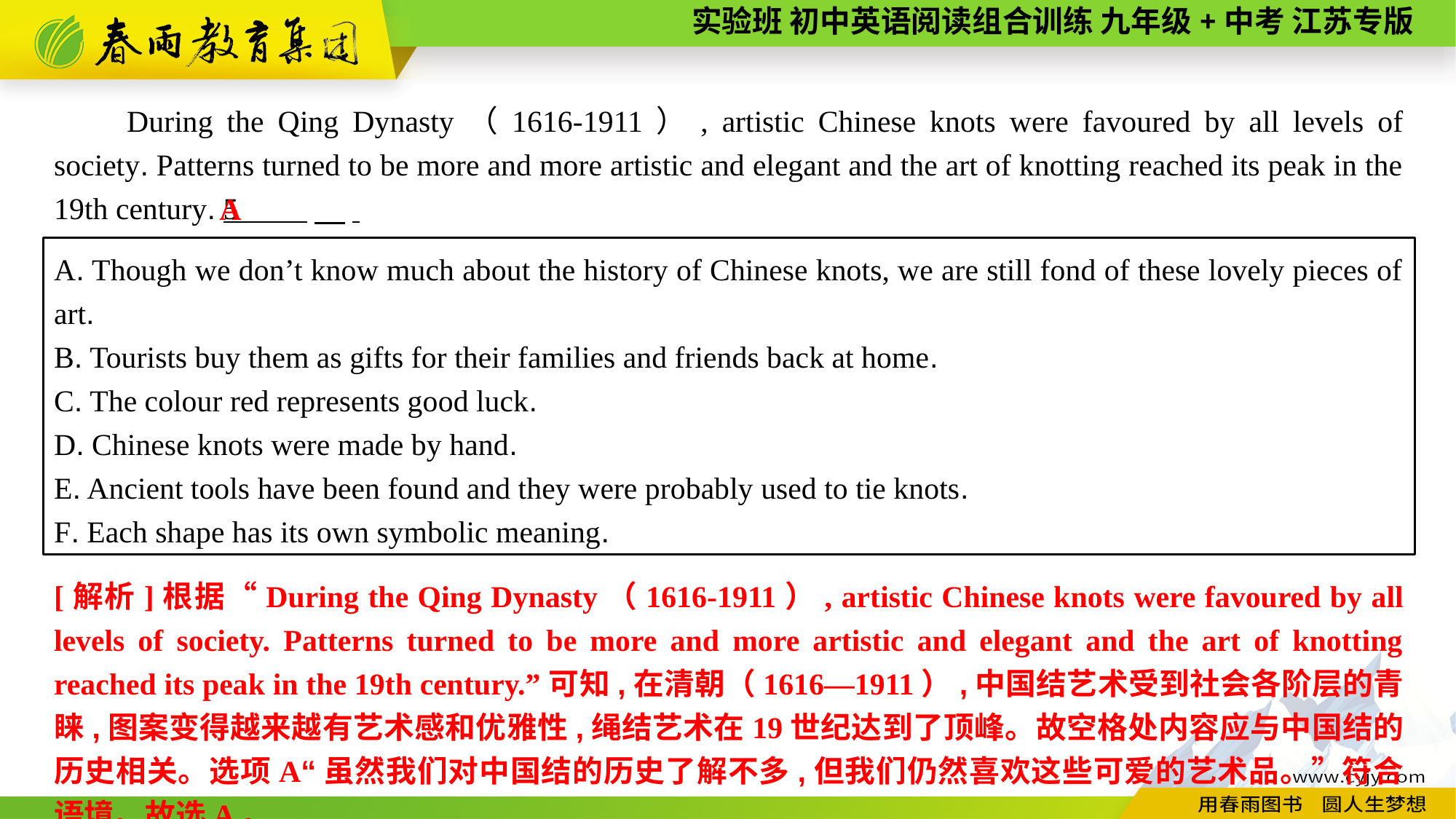

During the Qing Dynasty（1616-1911）, artistic Chinese knots were favoured by all levels of society. Patterns turned to be more and more artistic and elegant and the art of knotting reached its peak in the 19th century. 5         　.
A
A. Though we don’t know much about the history of Chinese knots, we are still fond of these lovely pieces of art.
B. Tourists buy them as gifts for their families and friends back at home.
C. The colour red represents good luck.
D. Chinese knots were made by hand.
E. Ancient tools have been found and they were probably used to tie knots.
F. Each shape has its own symbolic meaning.
[解析]根据“During the Qing Dynasty（1616-1911）, artistic Chinese knots were favoured by all levels of society. Patterns turned to be more and more artistic and elegant and the art of knotting reached its peak in the 19th century.”可知,在清朝（1616—1911）,中国结艺术受到社会各阶层的青睐,图案变得越来越有艺术感和优雅性,绳结艺术在19世纪达到了顶峰。故空格处内容应与中国结的历史相关。选项A“虽然我们对中国结的历史了解不多,但我们仍然喜欢这些可爱的艺术品。”符合语境。故选A。